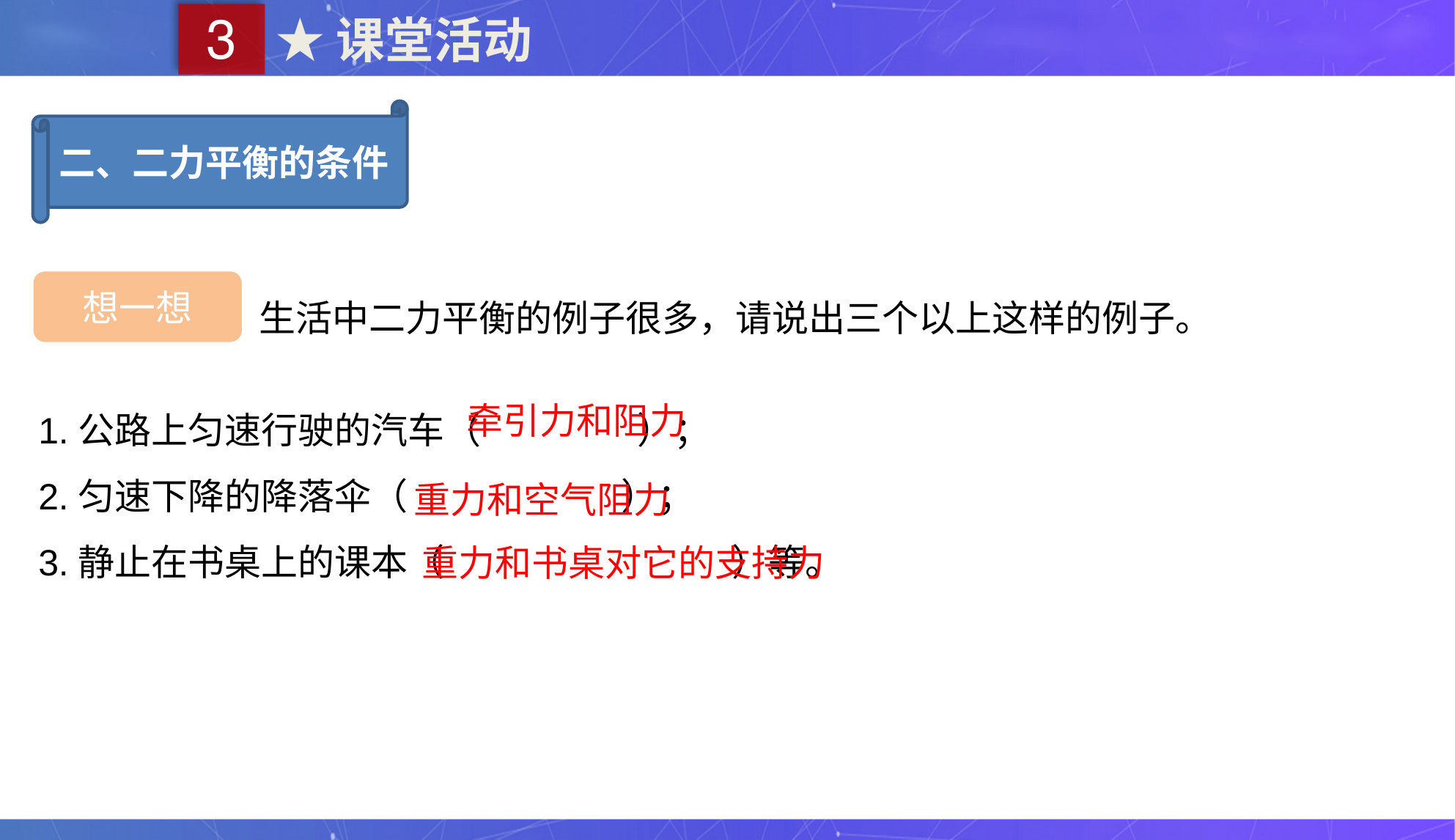

3
★课堂活动
二、二力平衡的条件
生活中二力平衡的例子很多，请说出三个以上这样的例子。
想一想
1.公路上匀速行驶的汽车（                   ）；
2.匀速下降的降落伞（                          ）；
3.静止在书桌上的课本（                                   ）等。
牵引力和阻力
重力和空气阻力
重力和书桌对它的支持力